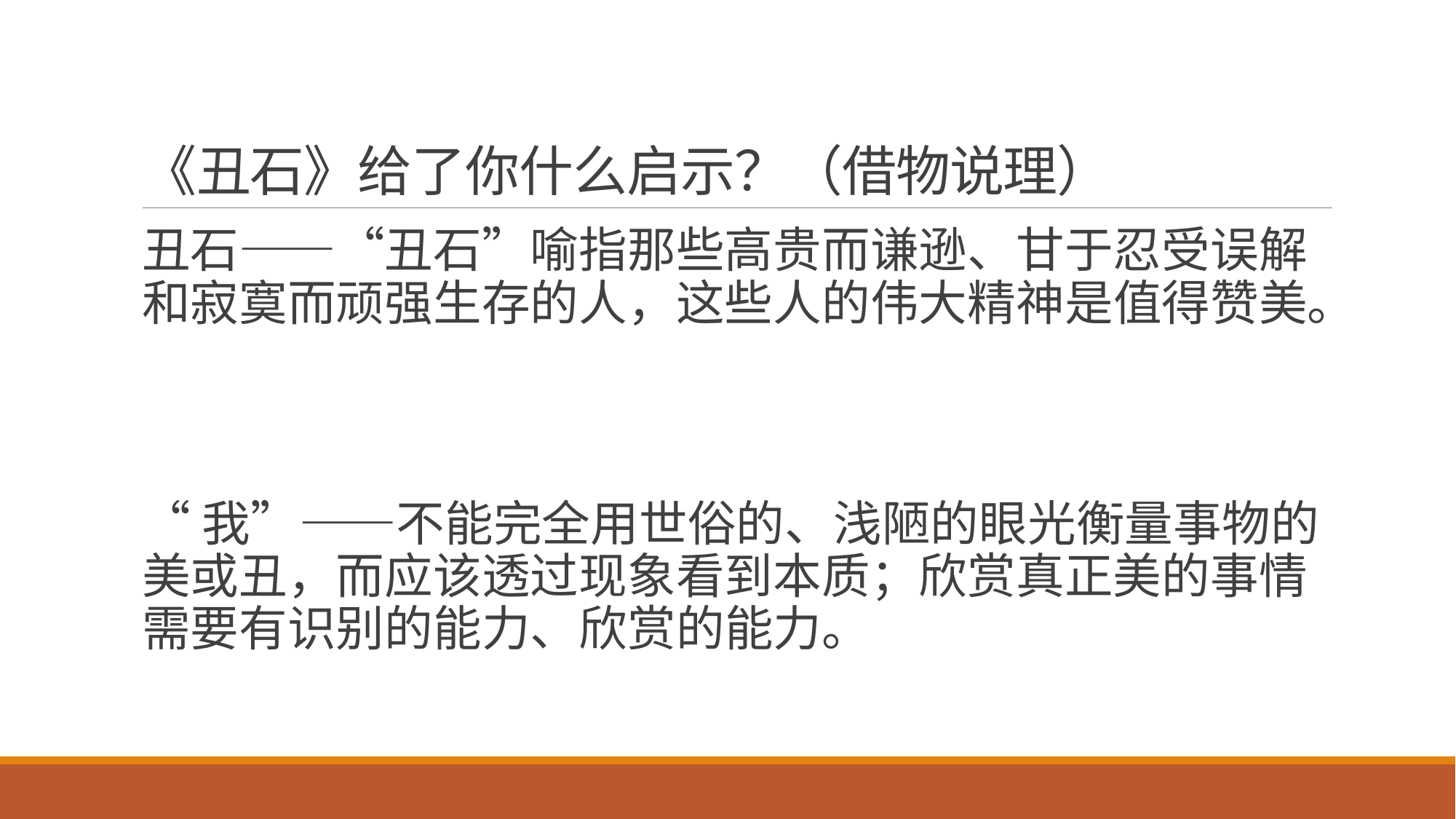

# 《丑石》给了你什么启示？（借物说理）
丑石——“丑石”喻指那些高贵而谦逊、甘于忍受误解和寂寞而顽强生存的人，这些人的伟大精神是值得赞美。

“我”——不能完全用世俗的、浅陋的眼光衡量事物的美或丑，而应该透过现象看到本质；欣赏真正美的事情需要有识别的能力、欣赏的能力。